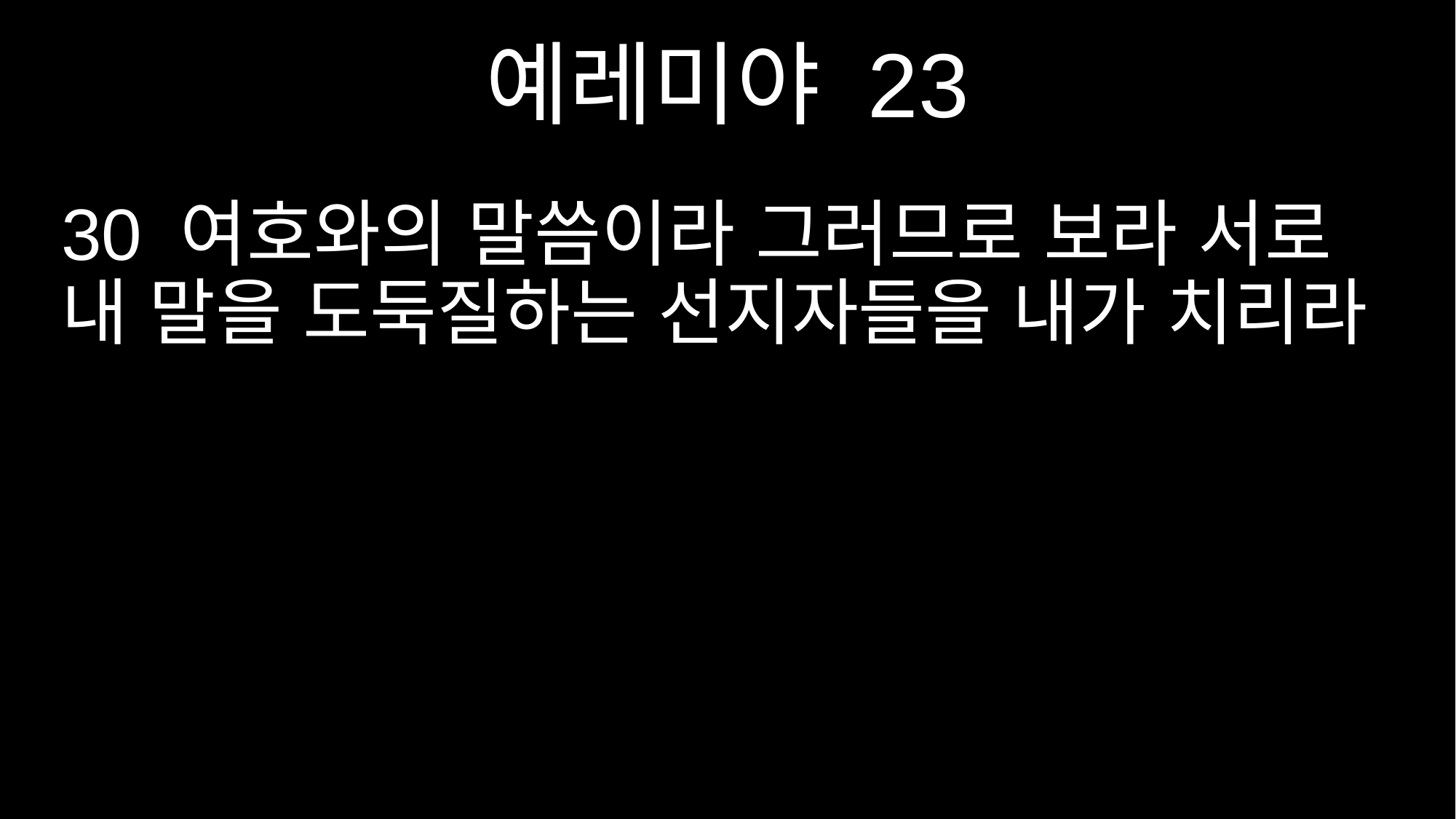

예레미야 23
30 여호와의 말씀이라 그러므로 보라 서로 내 말을 도둑질하는 선지자들을 내가 치리라